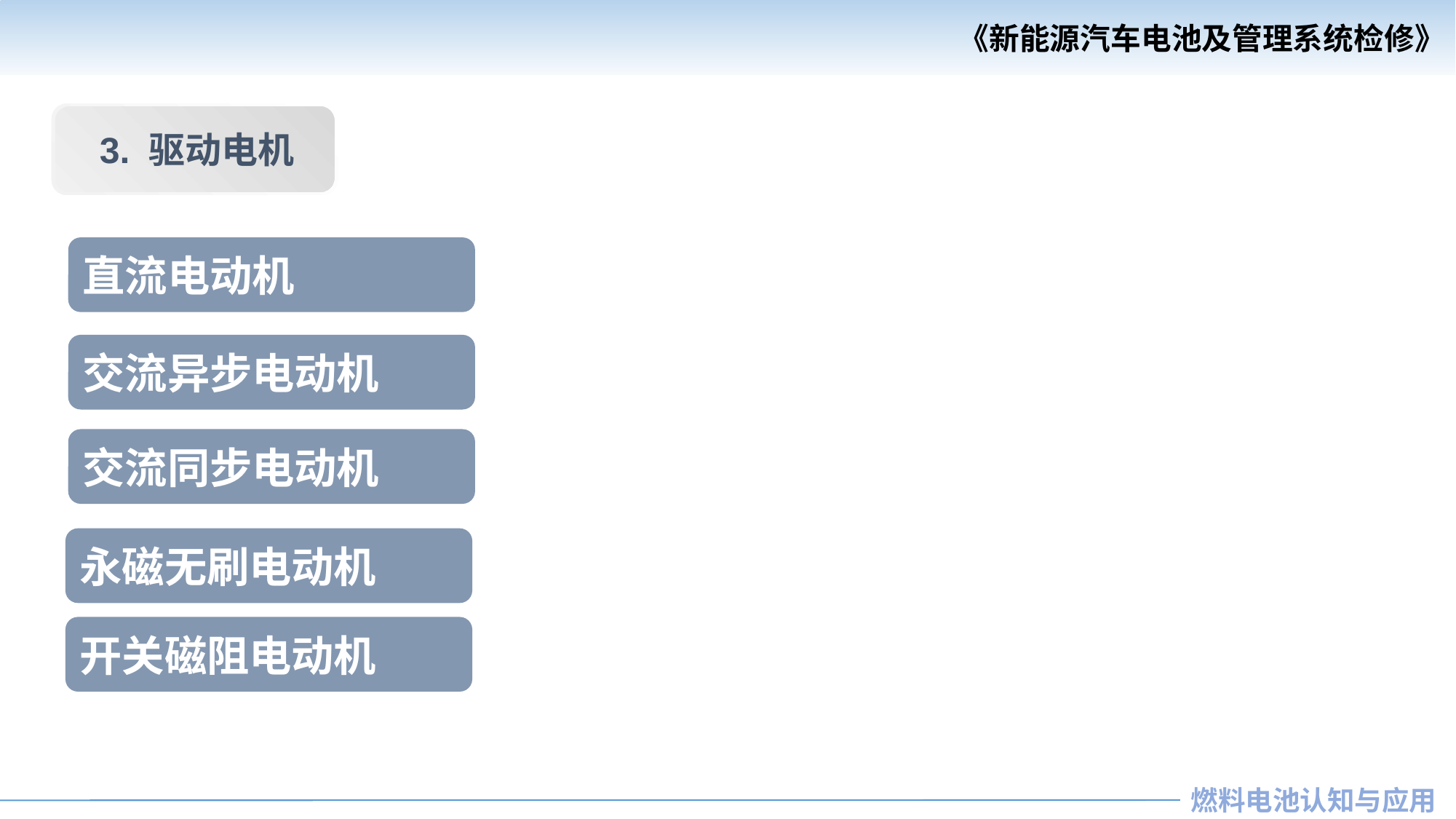

3. 驱动电机
直流电动机
交流异步电动机
交流同步电动机
永磁无刷电动机
开关磁阻电动机